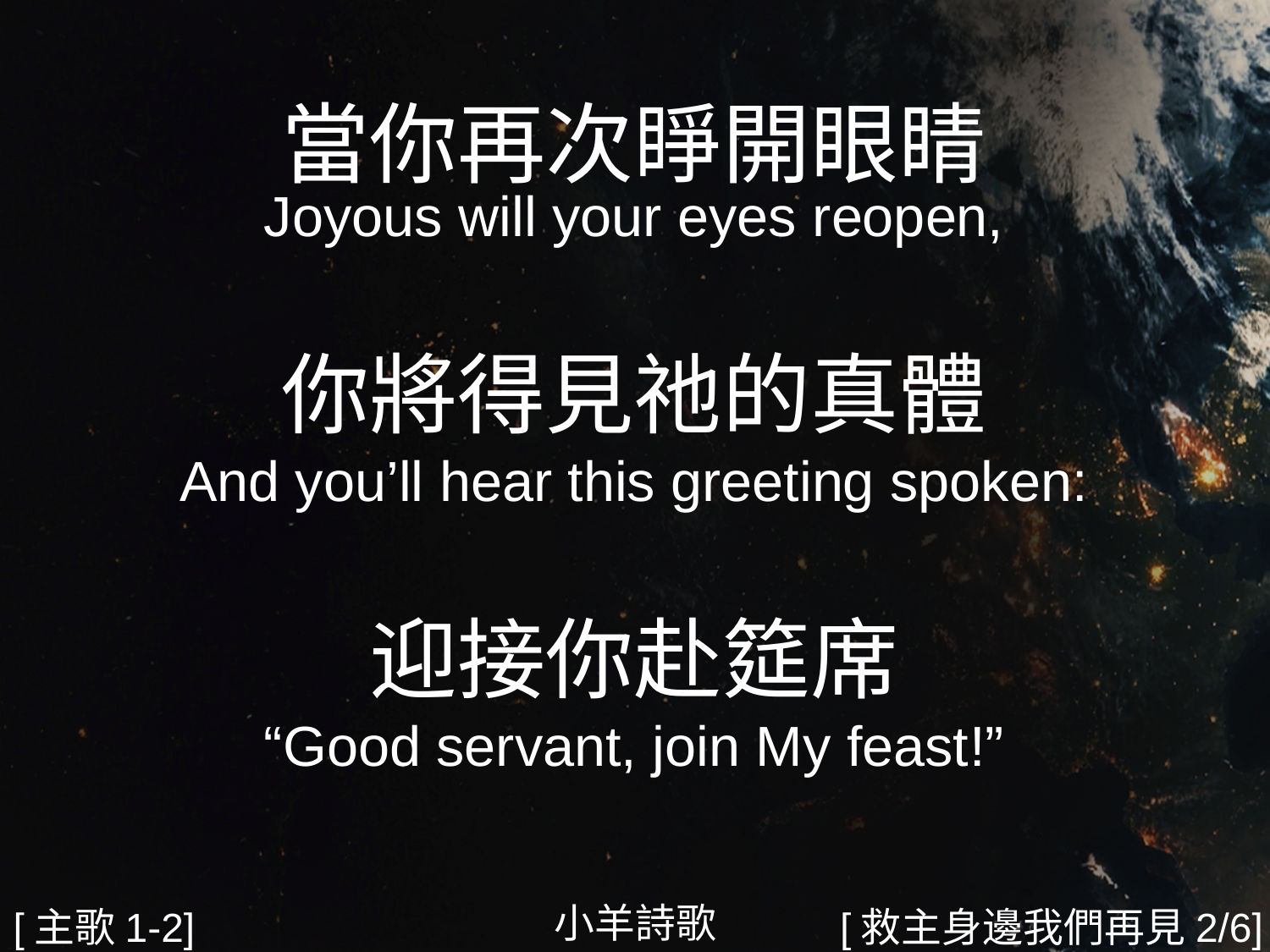

當你再次睜開眼睛
Joyous will your eyes reopen,

你將得見祂的真體
And you’ll hear this greeting spoken:

迎接你赴筵席
“Good servant, join My feast!”

#

小羊詩歌
[主歌1-2]
[救主身邊我們再見2/6]